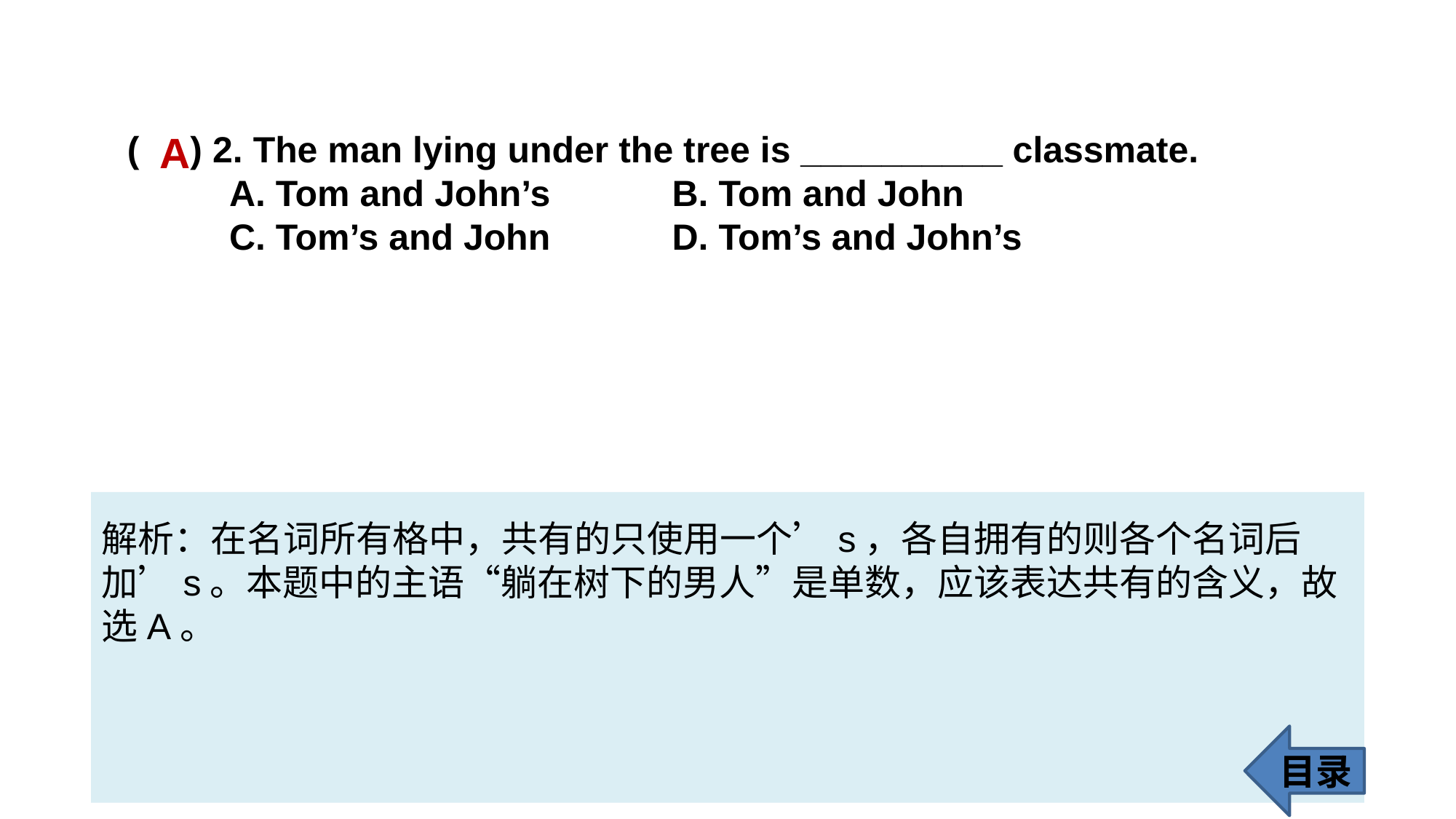

A
(     ) 2. The man lying under the tree is __________ classmate.
          A. Tom and John’s            B. Tom and John
          C. Tom’s and John            D. Tom’s and John’s

解析：在名词所有格中，共有的只使用一个’s，各自拥有的则各个名词后
加’s。本题中的主语“躺在树下的男人”是单数，应该表达共有的含义，故选A。
目录
63